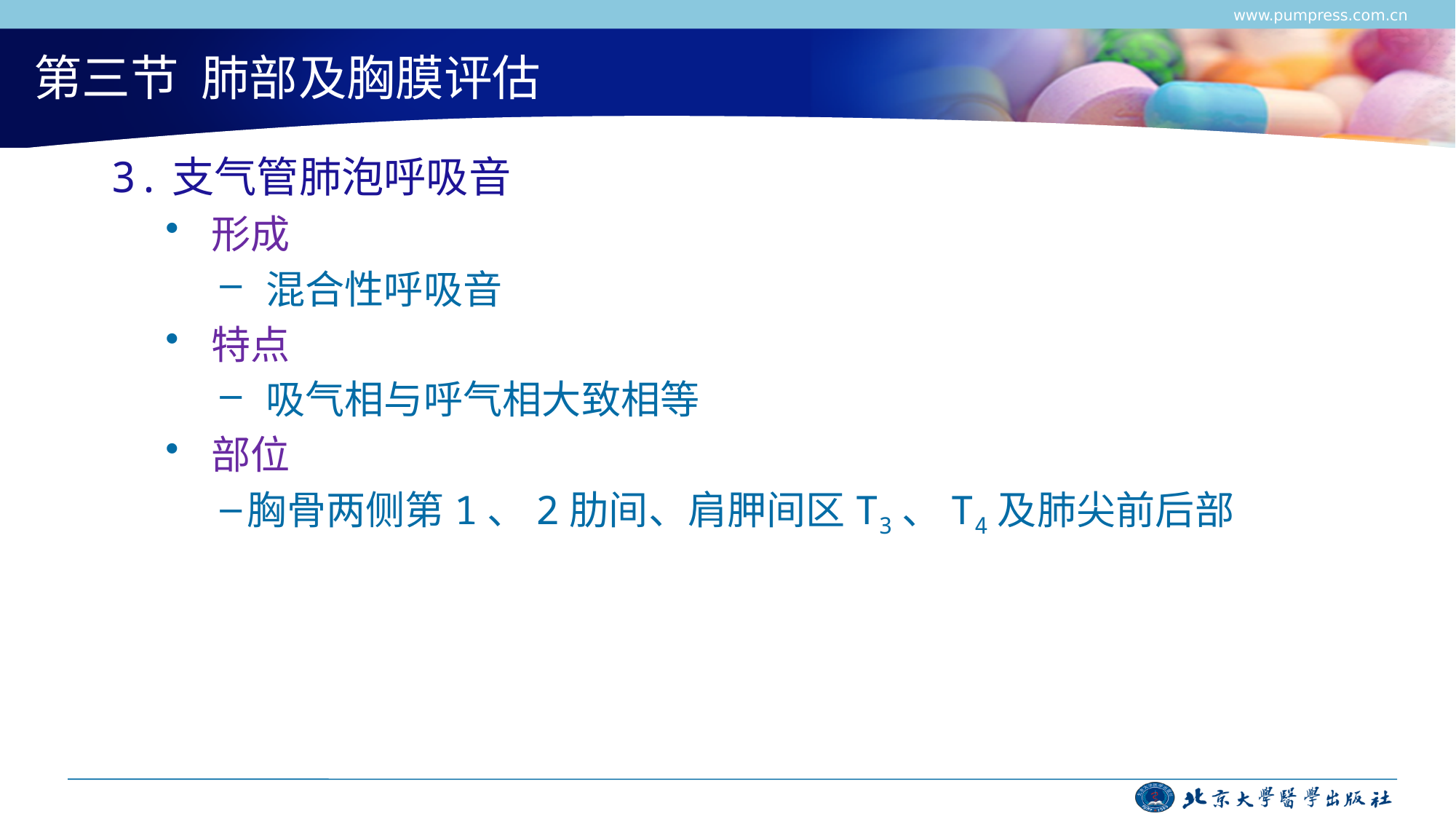

www.pumpress.com.cn
# 第三节  肺部及胸膜评估
3.支气管肺泡呼吸音
 形成
 混合性呼吸音
 特点
 吸气相与呼气相大致相等
 部位
胸骨两侧第1、2肋间、肩胛间区T3、T4及肺尖前后部